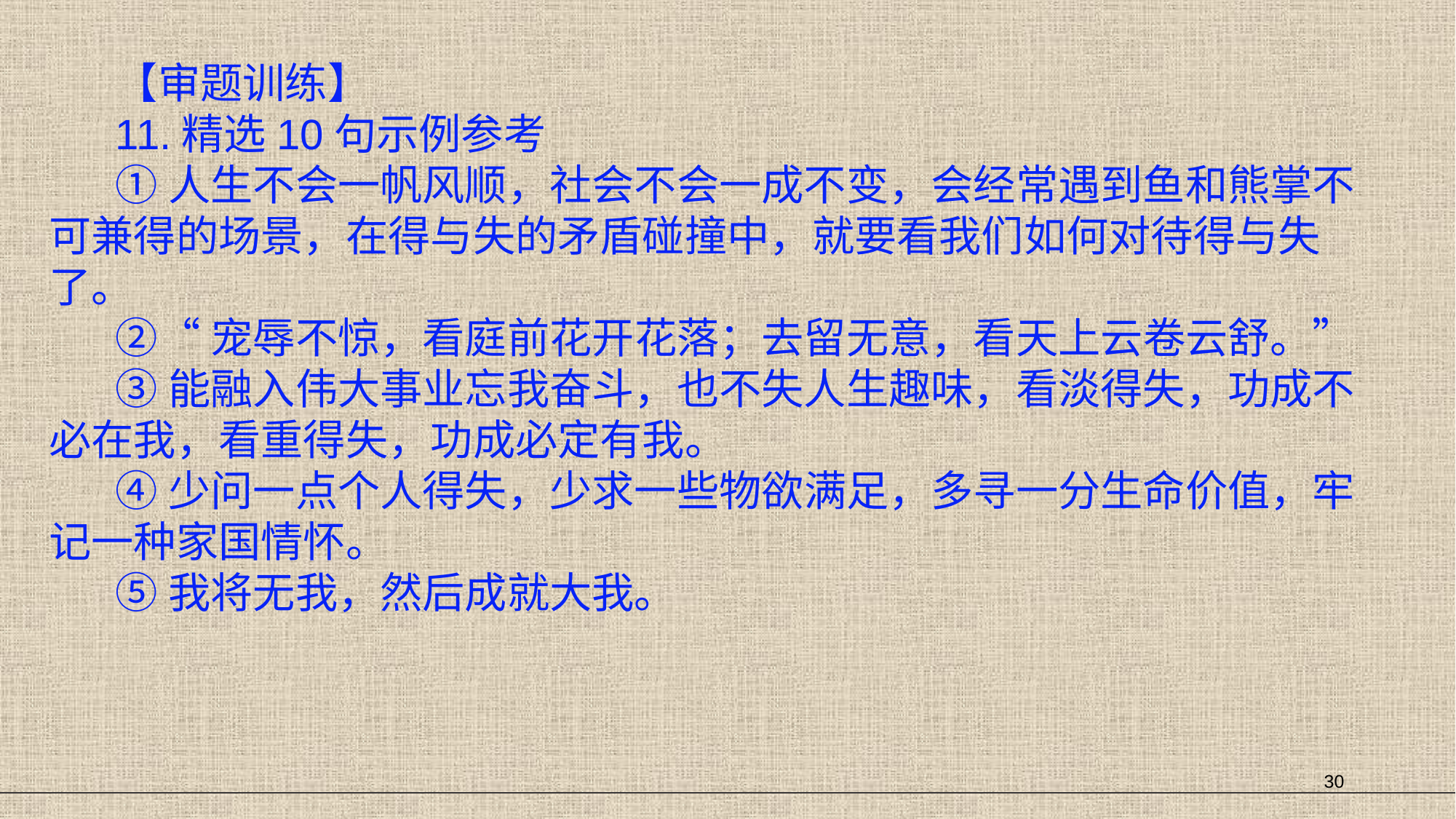

【审题训练】
11.精选10句示例参考
①人生不会一帆风顺，社会不会一成不变，会经常遇到鱼和熊掌不可兼得的场景，在得与失的矛盾碰撞中，就要看我们如何对待得与失了。
②“宠辱不惊，看庭前花开花落；去留无意，看天上云卷云舒。”
③能融入伟大事业忘我奋斗，也不失人生趣味，看淡得失，功成不必在我，看重得失，功成必定有我。
④少问一点个人得失，少求一些物欲满足，多寻一分生命价值，牢记一种家国情怀。
⑤我将无我，然后成就大我。
30